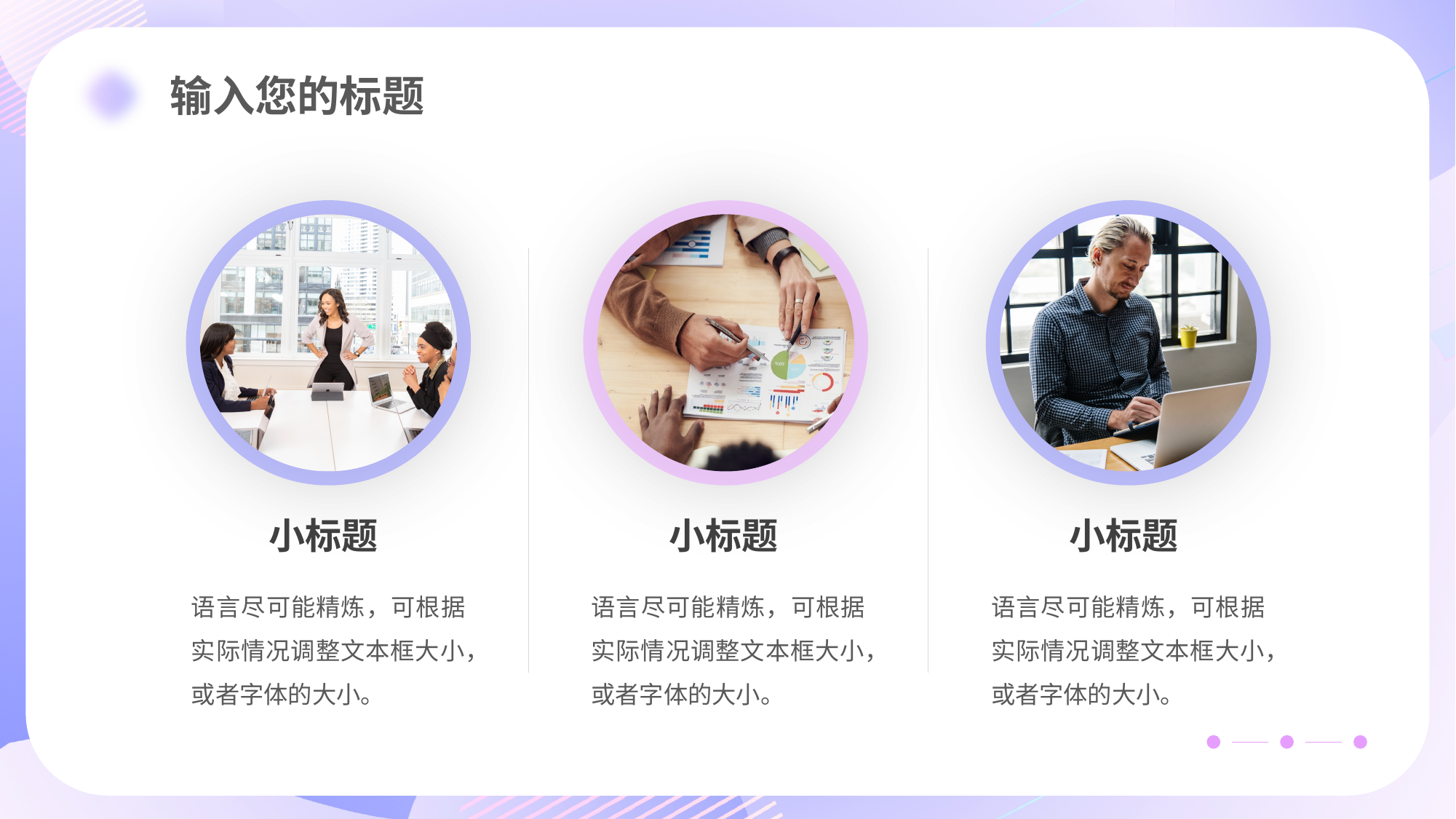

小标题
小标题
小标题
语言尽可能精炼，可根据实际情况调整文本框大小，或者字体的大小。
语言尽可能精炼，可根据实际情况调整文本框大小，或者字体的大小。
语言尽可能精炼，可根据实际情况调整文本框大小，或者字体的大小。